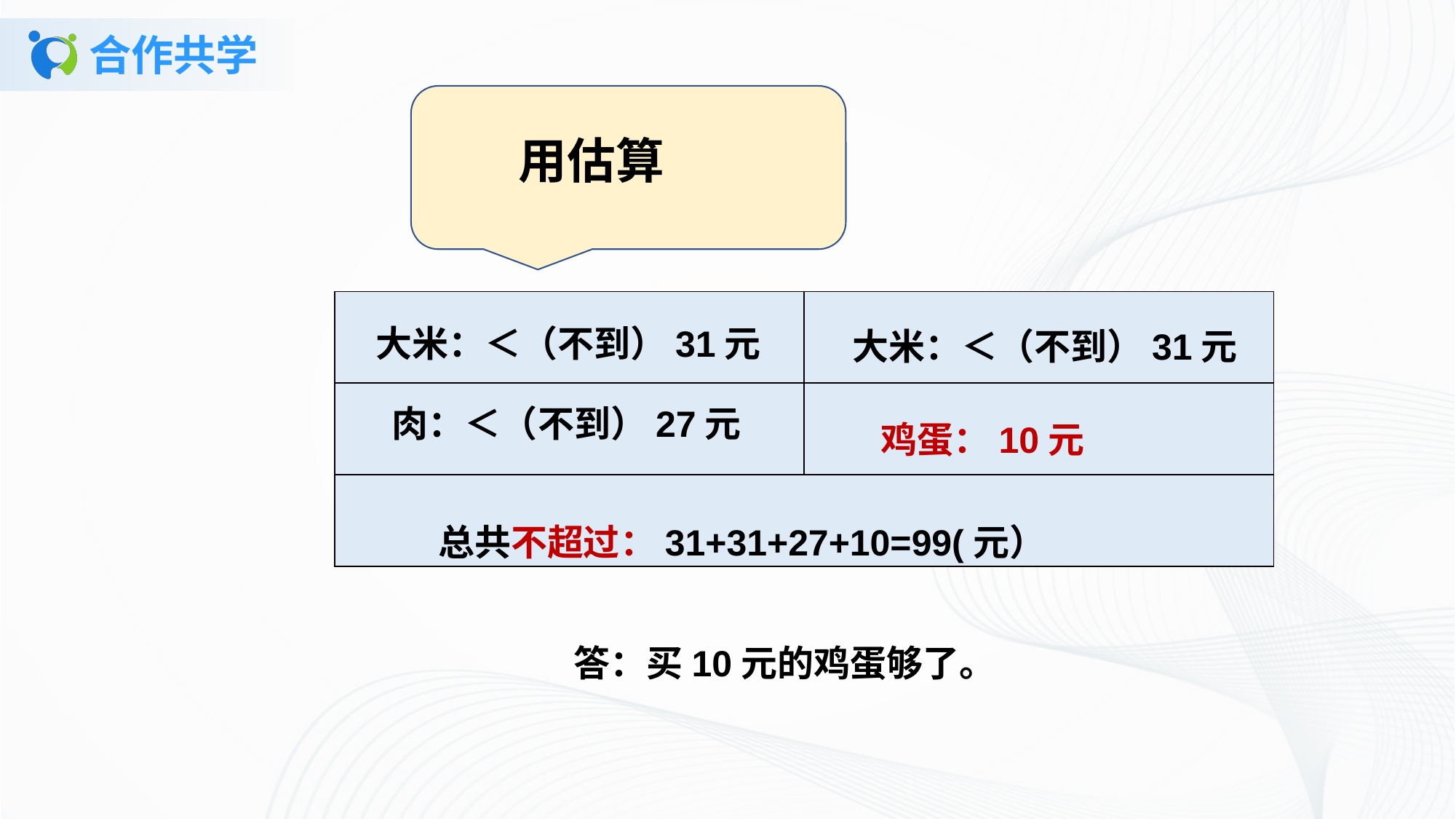

# 合作共学

用估算
|  |  |
| --- | --- |
|  |  |
|  |  |
大米：＜（不到）31元
大米：＜（不到）31元
肉：＜（不到）27元
鸡蛋：10元
总共不超过：31+31+27+10=99(元）
答：买10元的鸡蛋够了。